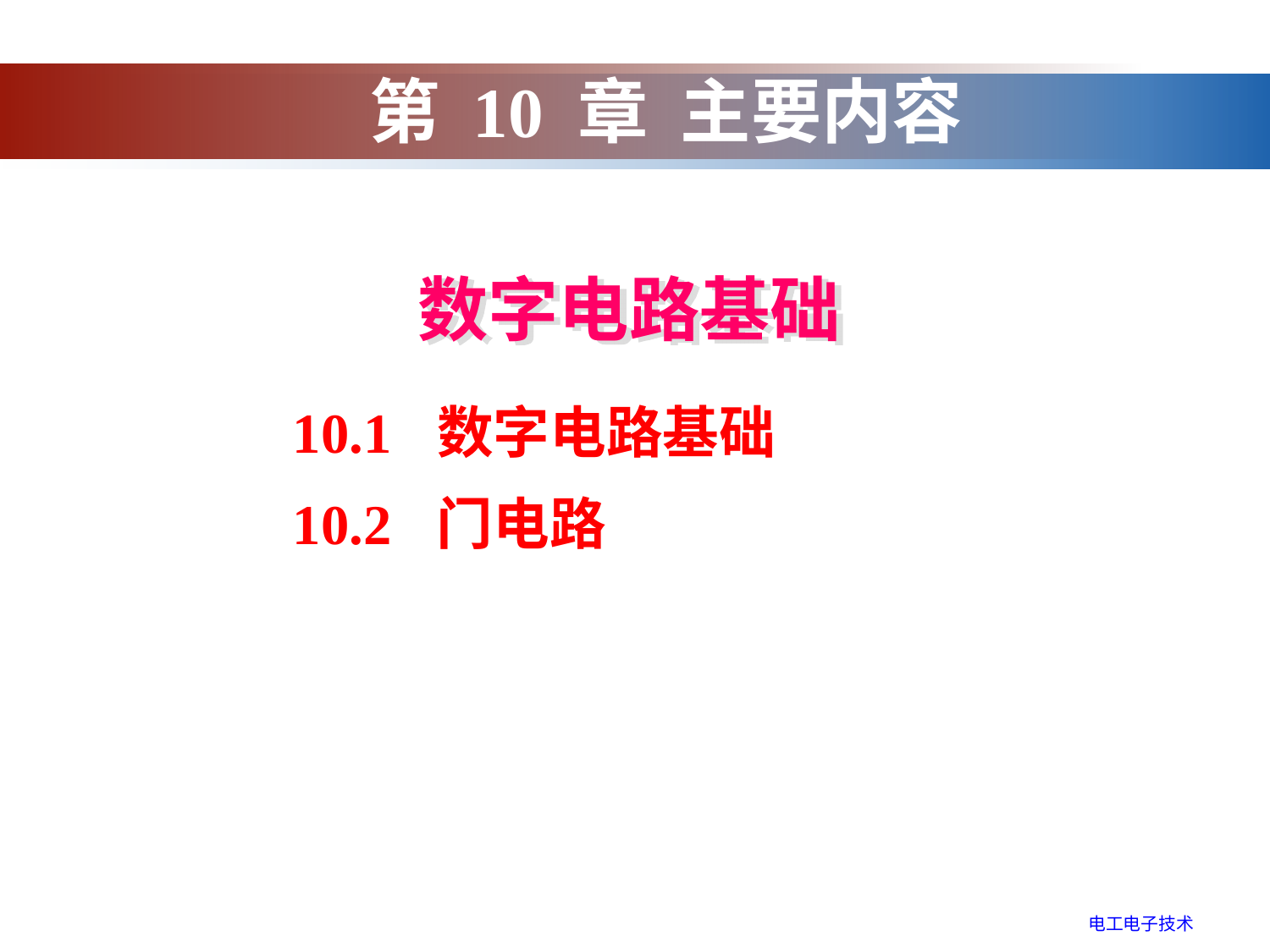

第 10 章  主要内容
数字电路基础
10.1  数字电路基础
10.2  门电路
电工电子技术